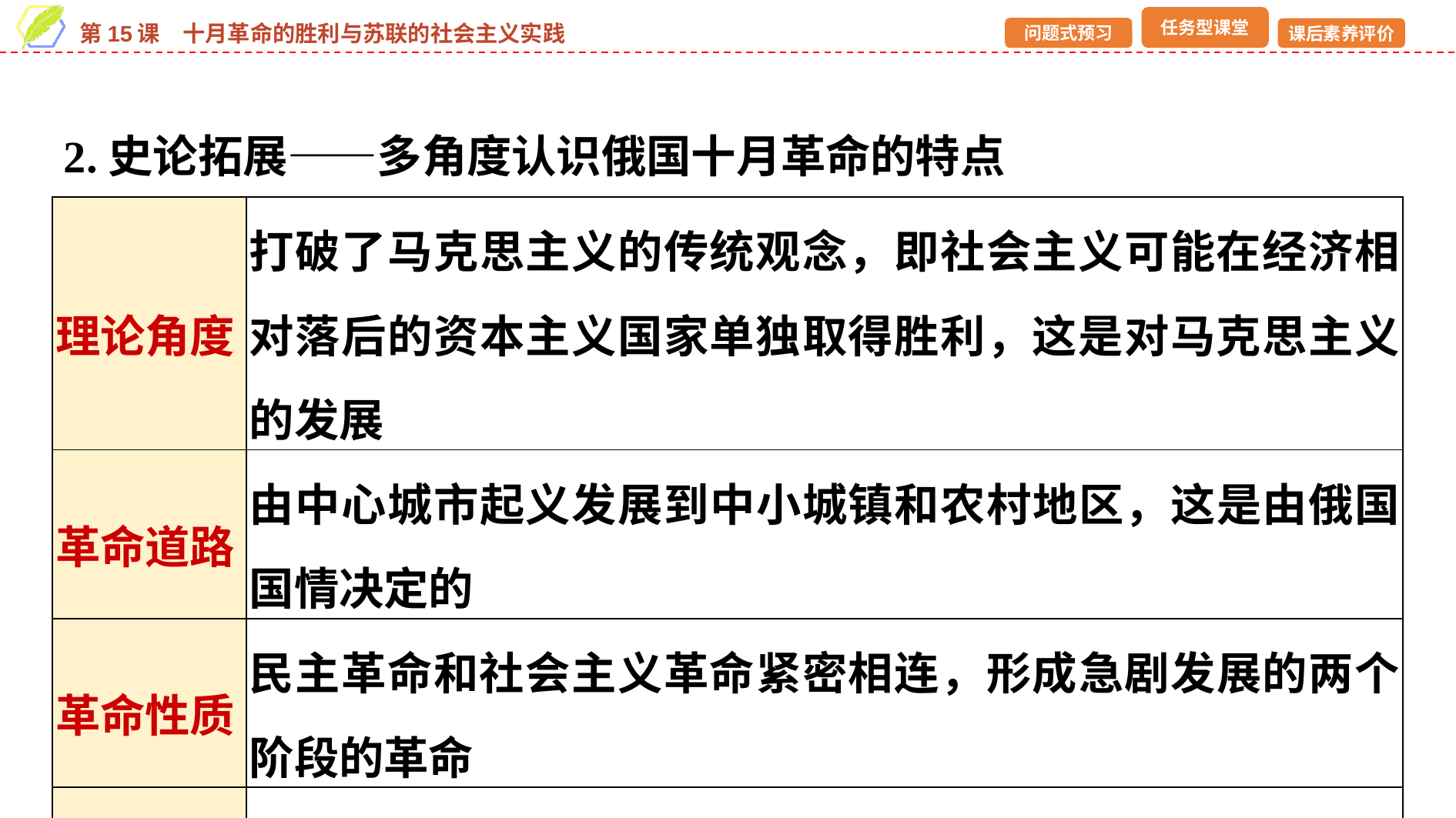

2.史论拓展——多角度认识俄国十月革命的特点
| 理论角度 | 打破了马克思主义的传统观念，即社会主义可能在经济相对落后的资本主义国家单独取得胜利，这是对马克思主义的发展 |
| --- | --- |
| 革命道路 | 由中心城市起义发展到中小城镇和农村地区，这是由俄国国情决定的 |
| 革命性质 | 民主革命和社会主义革命紧密相连，形成急剧发展的两个阶段的革命 |
| 革命方式 | 由设想和平夺权到运用暴力革命形式夺取政权 |